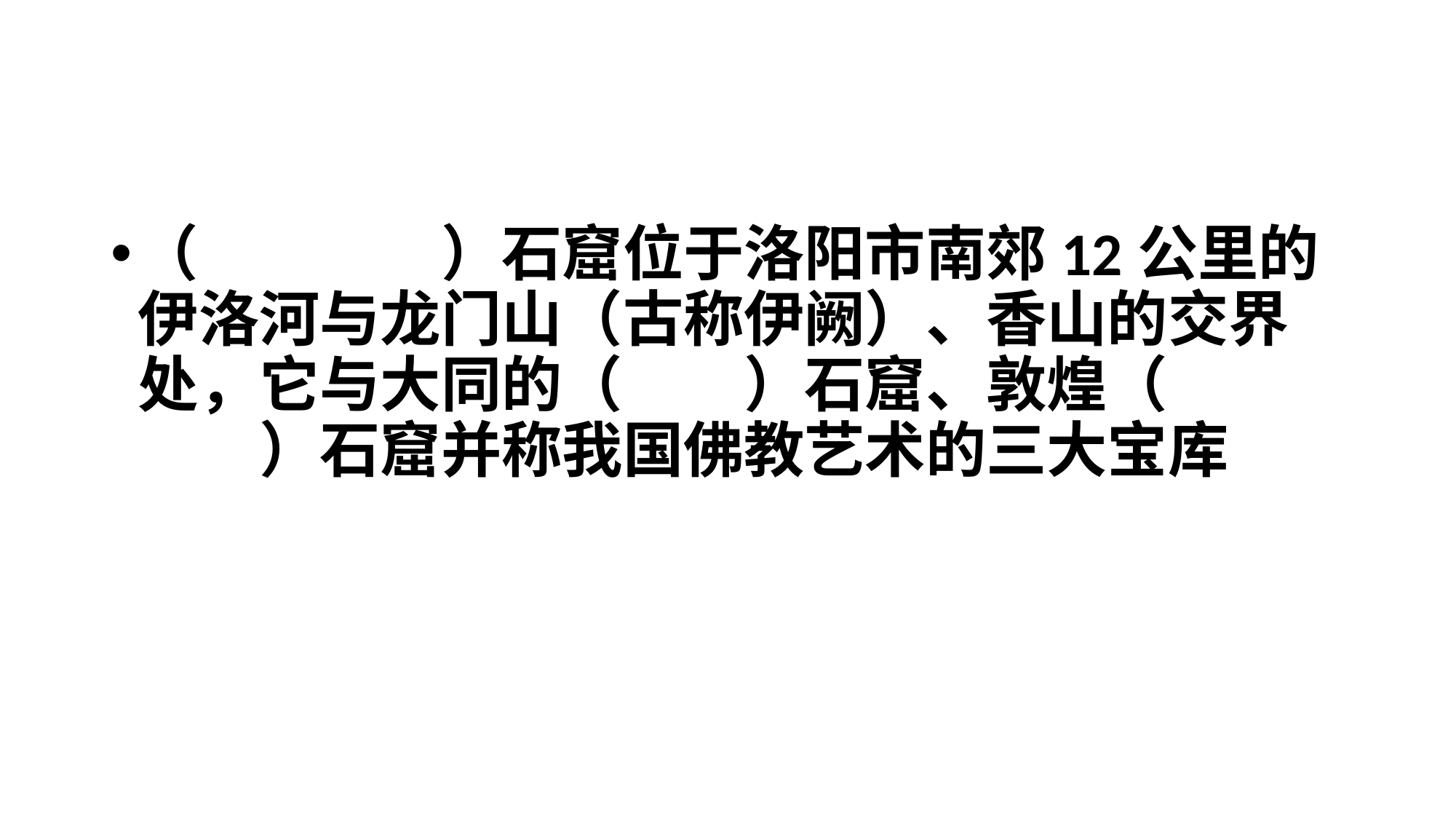

#
（　　　　）石窟位于洛阳市南郊12公里的伊洛河与龙门山（古称伊阙）、香山的交界处，它与大同的（　　）石窟、敦煌（　　　　）石窟并称我国佛教艺术的三大宝库